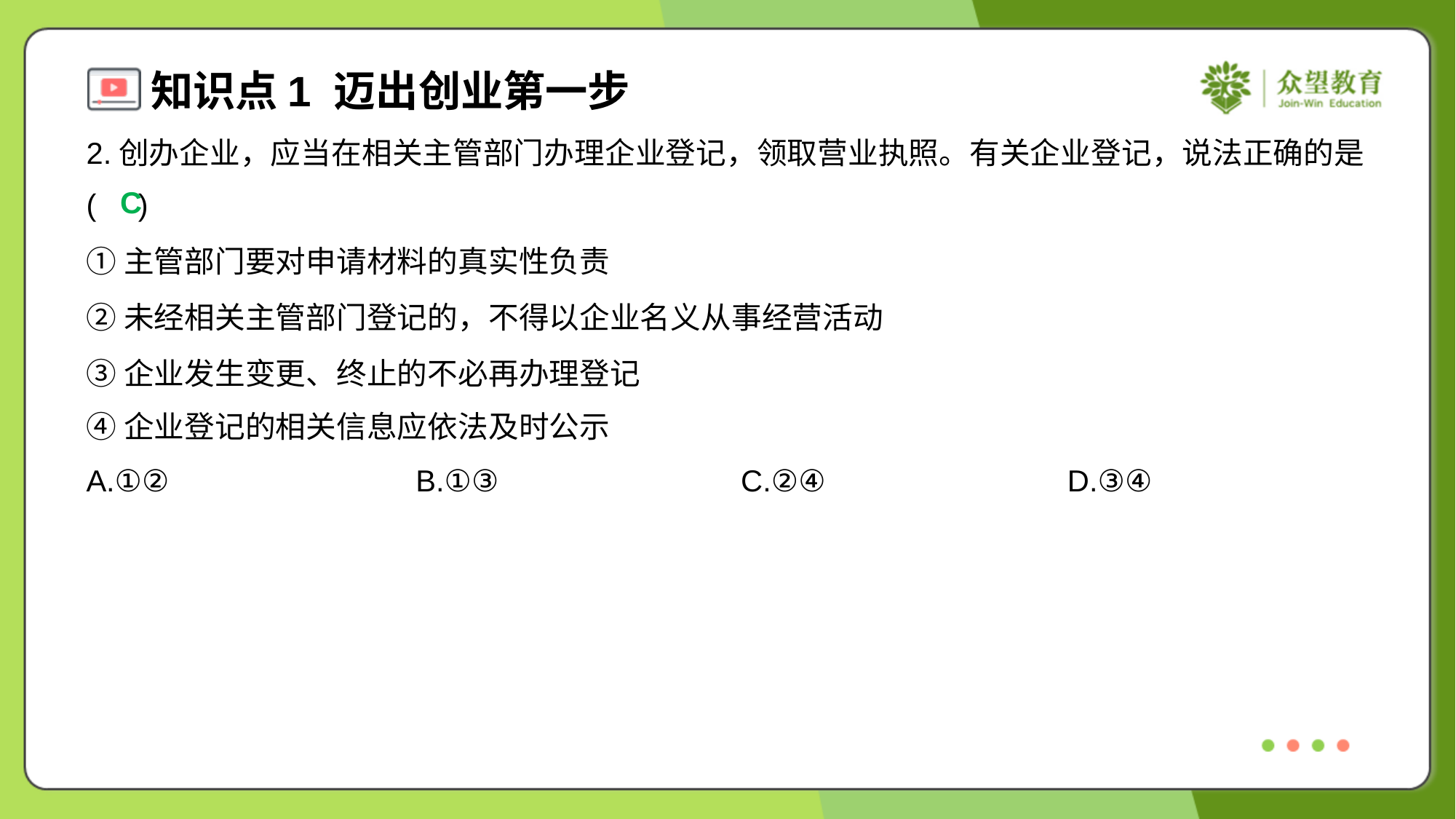

2.创办企业，应当在相关主管部门办理企业登记，领取营业执照。有关企业登记，说法正确的是
(     )
C
①主管部门要对申请材料的真实性负责
②未经相关主管部门登记的，不得以企业名义从事经营活动
③企业发生变更、终止的不必再办理登记
④企业登记的相关信息应依法及时公示
A.①②	B.①③	C.②④	D.③④